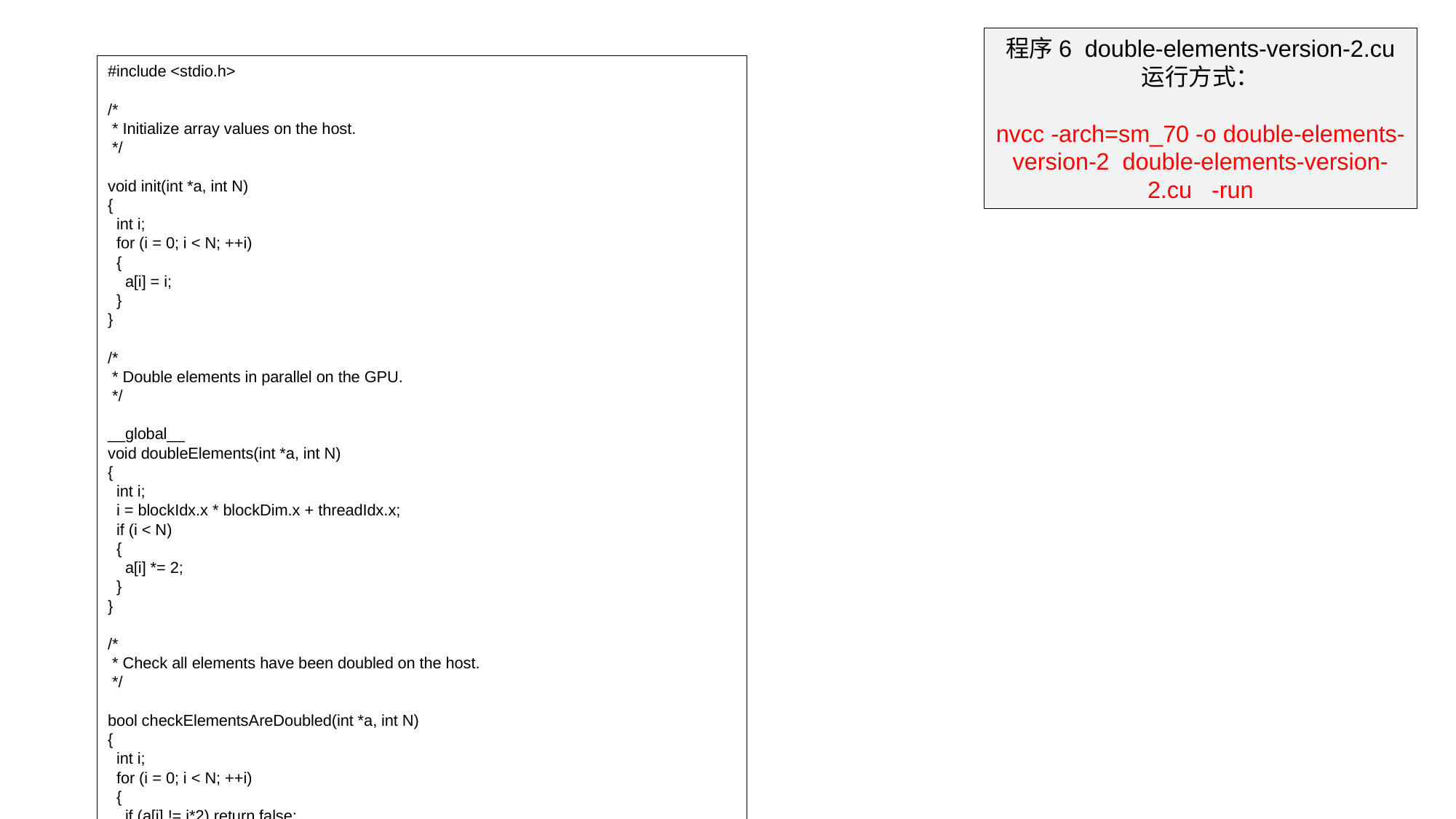

程序6  double-elements-version-2.cu
运行方式：

nvcc -arch=sm_70 -o double-elements-version-2  double-elements-version-2.cu   -run
#include <stdio.h>

/*
 * Initialize array values on the host.
 */

void init(int *a, int N)
{
  int i;
  for (i = 0; i < N; ++i)
  {
    a[i] = i;
  }
}

/*
 * Double elements in parallel on the GPU.
 */

__global__
void doubleElements(int *a, int N)
{
  int i;
  i = blockIdx.x * blockDim.x + threadIdx.x;
  if (i < N)
  {
    a[i] *= 2;
  }
}

/*
 * Check all elements have been doubled on the host.
 */

bool checkElementsAreDoubled(int *a, int N)
{
  int i;
  for (i = 0; i < N; ++i)
  {
    if (a[i] != i*2) return false;
  }
  return true;
}

int main()
{
  int N = 100;
  int *a;

  size_t size = N * sizeof(int);

  /*
   * Refactor this memory allocation to provide a pointer
   * `a` that can be used on both the host and the device.
   */

  cudaMallocManaged(&a, size);
  init(a, N);

  //size_t threads_per_block = 10;
  //size_t number_of_blocks = 10;

  //每个block中的thread的数量应该是256
  //数据应该先加上每个block中的thread的数量，再减去1，最后用差除以 threads_per_block，这才是正确的结果
  size_t threads_per_block = 256;
  size_t number_of_blocks = (N + threads_per_block - 1) / threads_per_block;

  /*
   * This launch will not work until the pointer `a` is also
   * available to the device.
   */

  doubleElements<<<number_of_blocks, threads_per_block>>>(a, N);
  cudaDeviceSynchronize();

  bool areDoubled = checkElementsAreDoubled(a, N);
  printf("All elements were doubled? %s\n", areDoubled ? "TRUE" : "FALSE");

  /*
   * Refactor to free memory that has been allocated to be
   * accessed by both the host and the device.
   */

  //free(a);
  cudaFree(a);
}